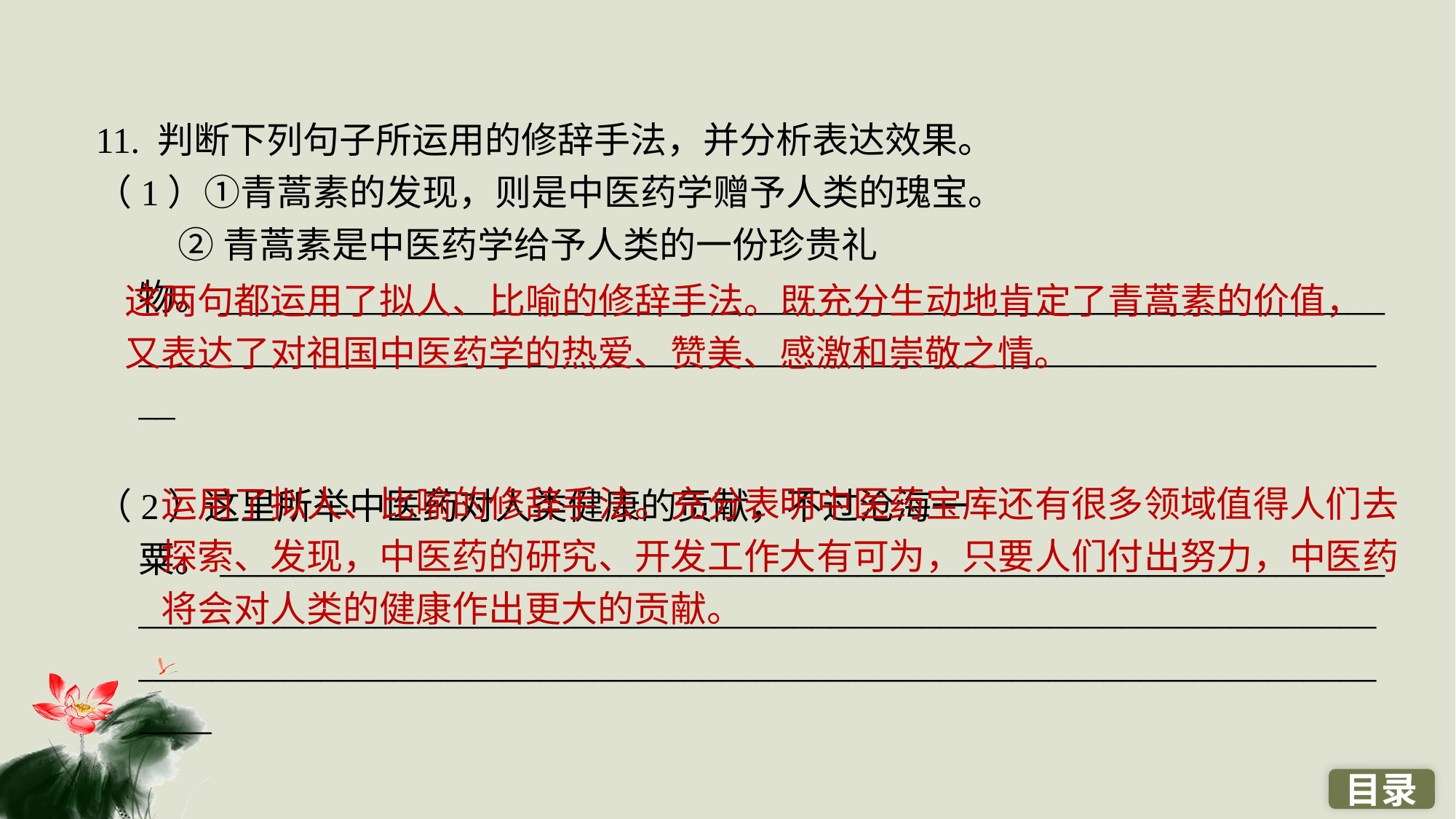

11. 判断下列句子所运用的修辞手法，并分析表达效果。
（1）①青蒿素的发现，则是中医药学赠予人类的瑰宝。
          ②青蒿素是中医药学给予人类的一份珍贵礼物。______________________________________________________________________________________________________________________________________

（2）这里所举中医药对人类健康的贡献，不过沧海一粟。____________________________________________________________________________________________________________________________________________________________________________________________________________

这两句都运用了拟人、比喻的修辞手法。既充分生动地肯定了青蒿素的价值，又表达了对祖国中医药学的热爱、赞美、感激和崇敬之情。
运用了拟人、比喻的修辞手法。充分表明中医药宝库还有很多领域值得人们去探索、发现，中医药的研究、开发工作大有可为，只要人们付出努力，中医药将会对人类的健康作出更大的贡献。